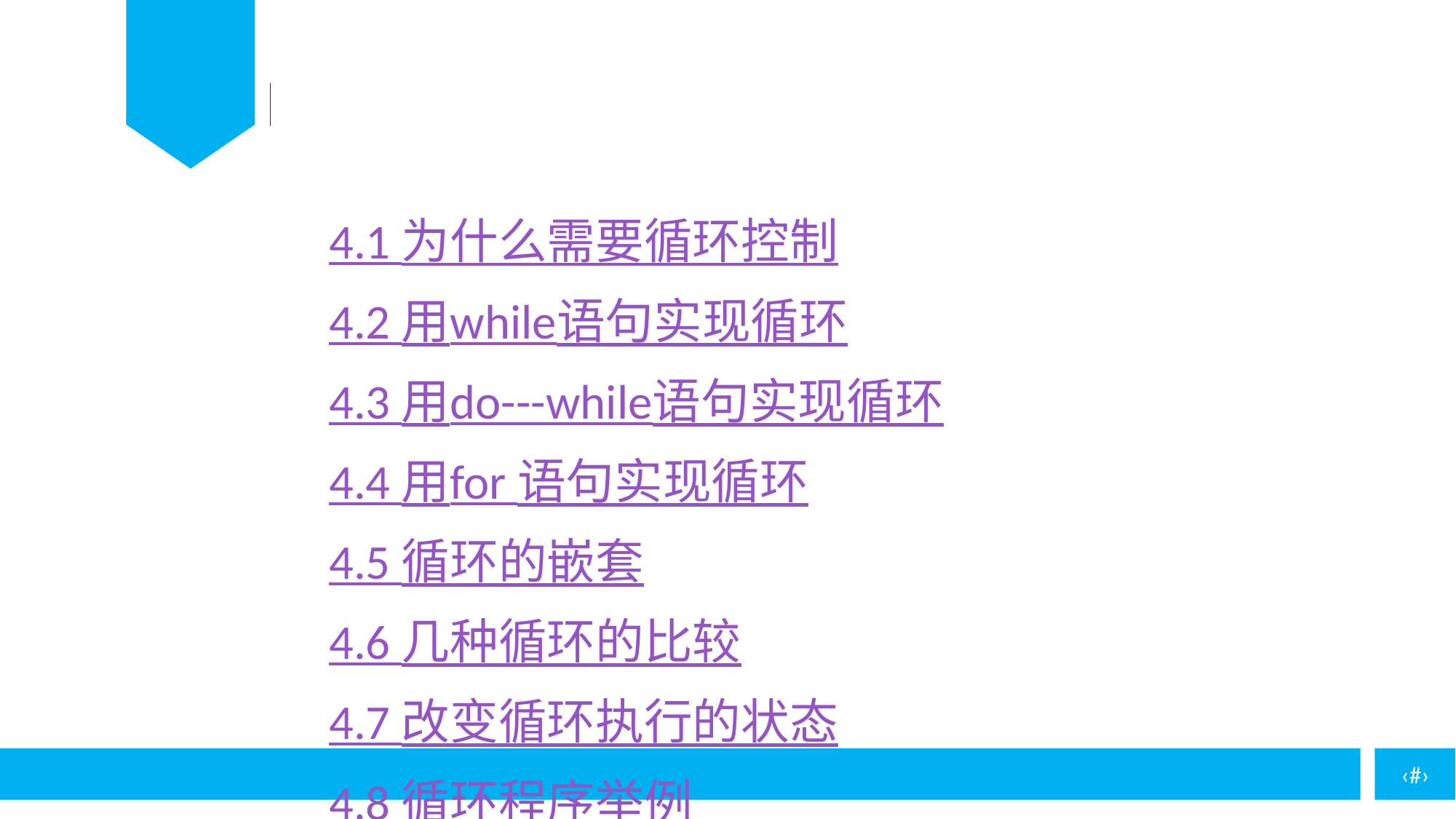

4.1 为什么需要循环控制
4.2 用while语句实现循环
4.3 用do---while语句实现循环
4.4 用for 语句实现循环
4.5 循环的嵌套
4.6 几种循环的比较
4.7 改变循环执行的状态
4.8 循环程序举例